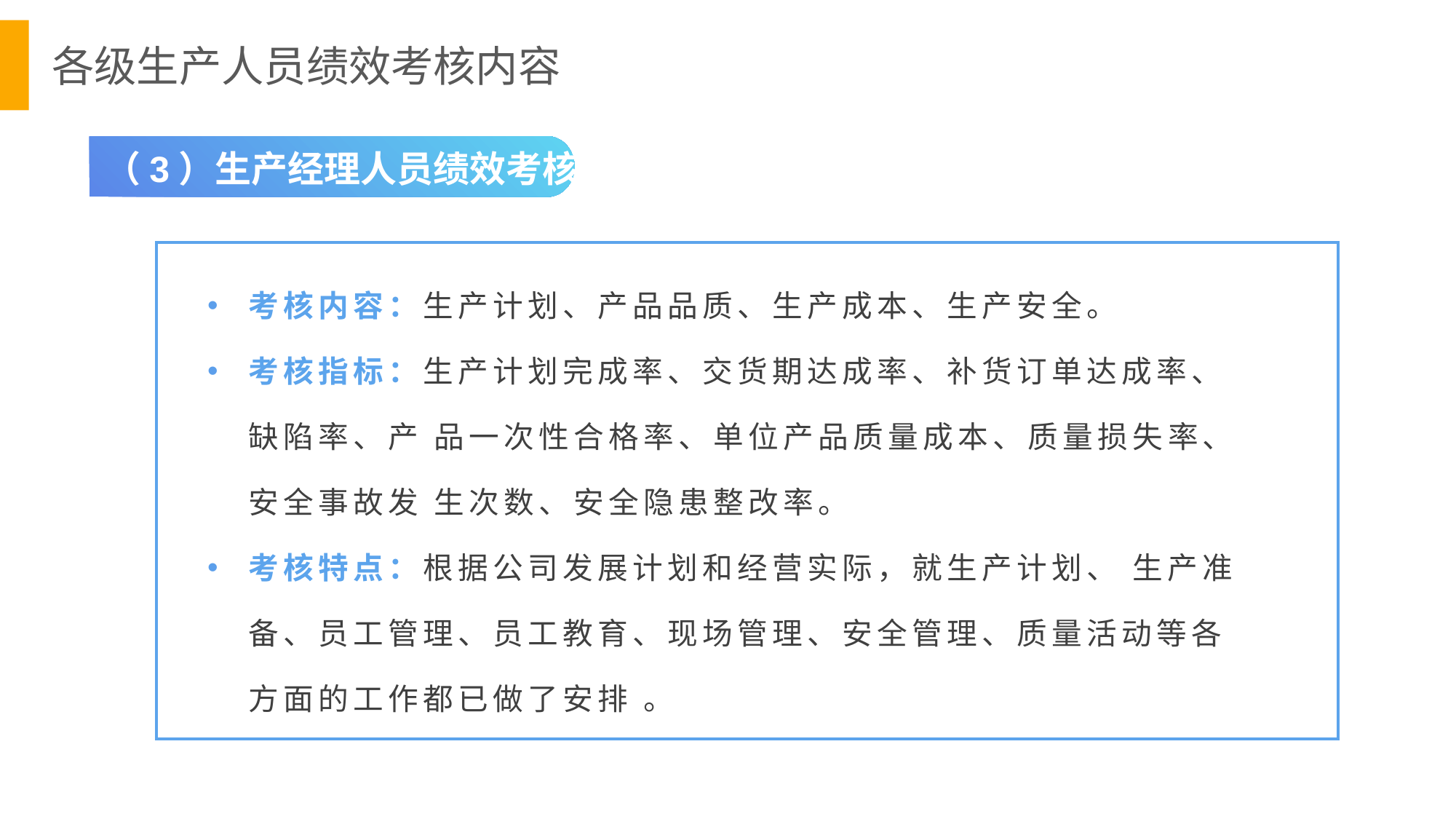

各级生产人员绩效考核内容
（3）生产经理人员绩效考核

考核内容：生产计划、产品品质、生产成本、生产安全。
考核指标：生产计划完成率、交货期达成率、补货订单达成率、缺陷率、产 品一次性合格率、单位产品质量成本、质量损失率、安全事故发 生次数、安全隐患整改率。
考核特点：根据公司发展计划和经营实际，就生产计划、 生产准备、员工管理、员工教育、现场管理、安全管理、质量活动等各方面的工作都已做了安排 。